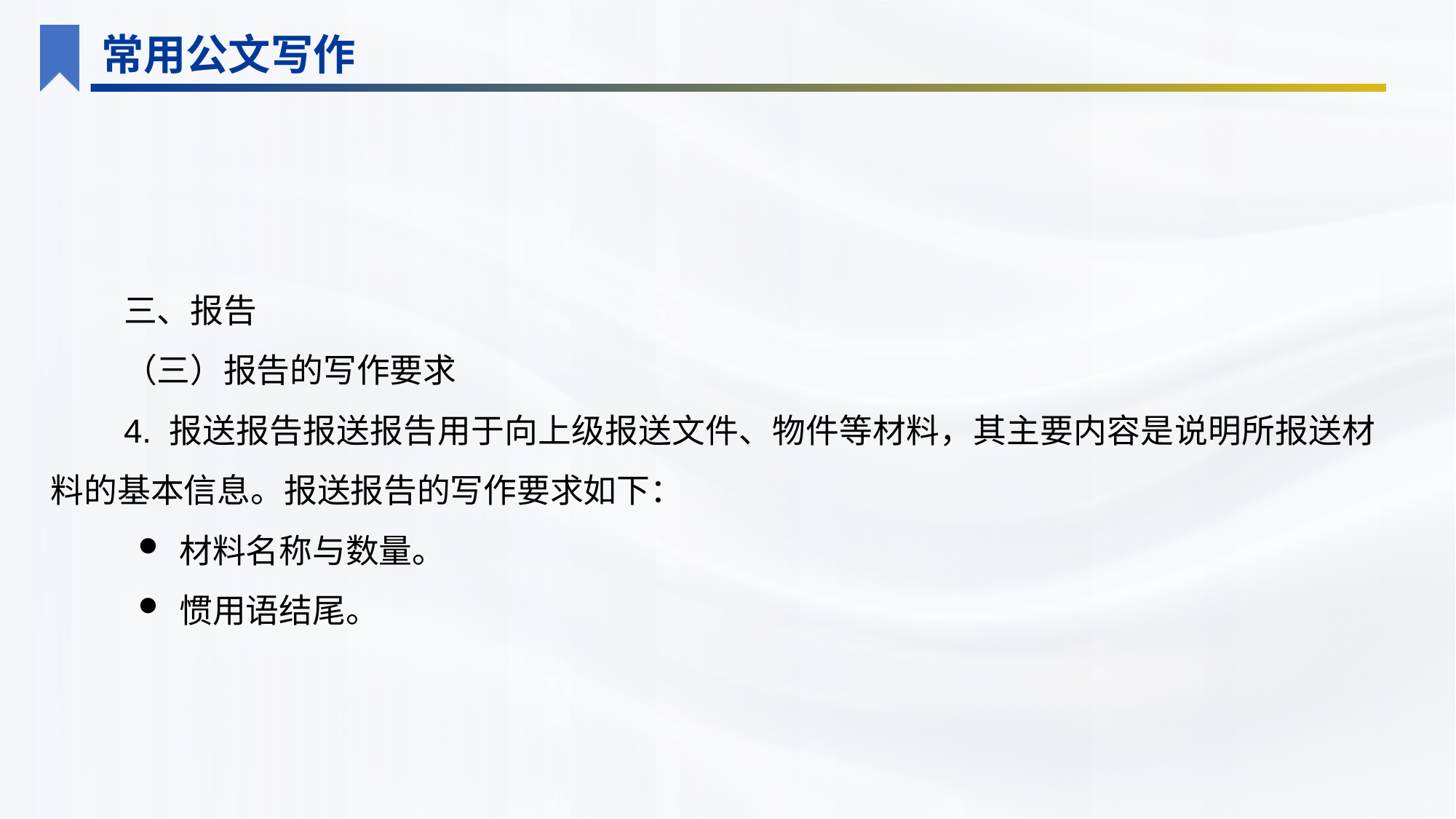

常用公文写作
三、报告
（三）报告的写作要求
4. 报送报告报送报告用于向上级报送文件、物件等材料，其主要内容是说明所报送材料的基本信息。报送报告的写作要求如下：
材料名称与数量。
惯用语结尾。